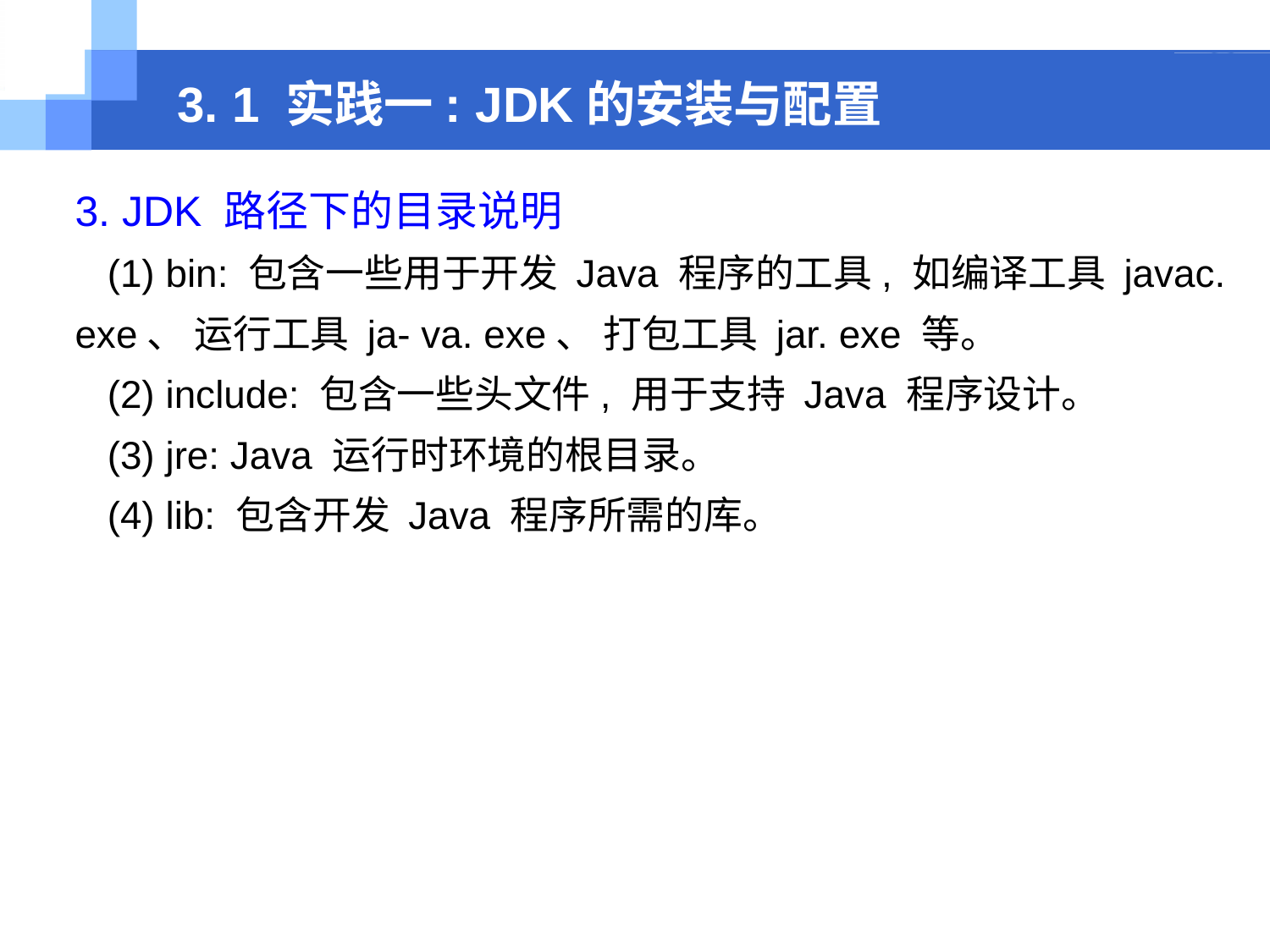

3. 1 实践一: JDK的安装与配置
3. JDK 路径下的目录说明
   (1) bin: 包含一些用于开发 Java 程序的工具, 如编译工具 javac. exe、 运行工具 ja- va. exe、 打包工具 jar. exe 等。
   (2) include: 包含一些头文件, 用于支持 Java 程序设计。
   (3) jre: Java 运行时环境的根目录。
   (4) lib: 包含开发 Java 程序所需的库。